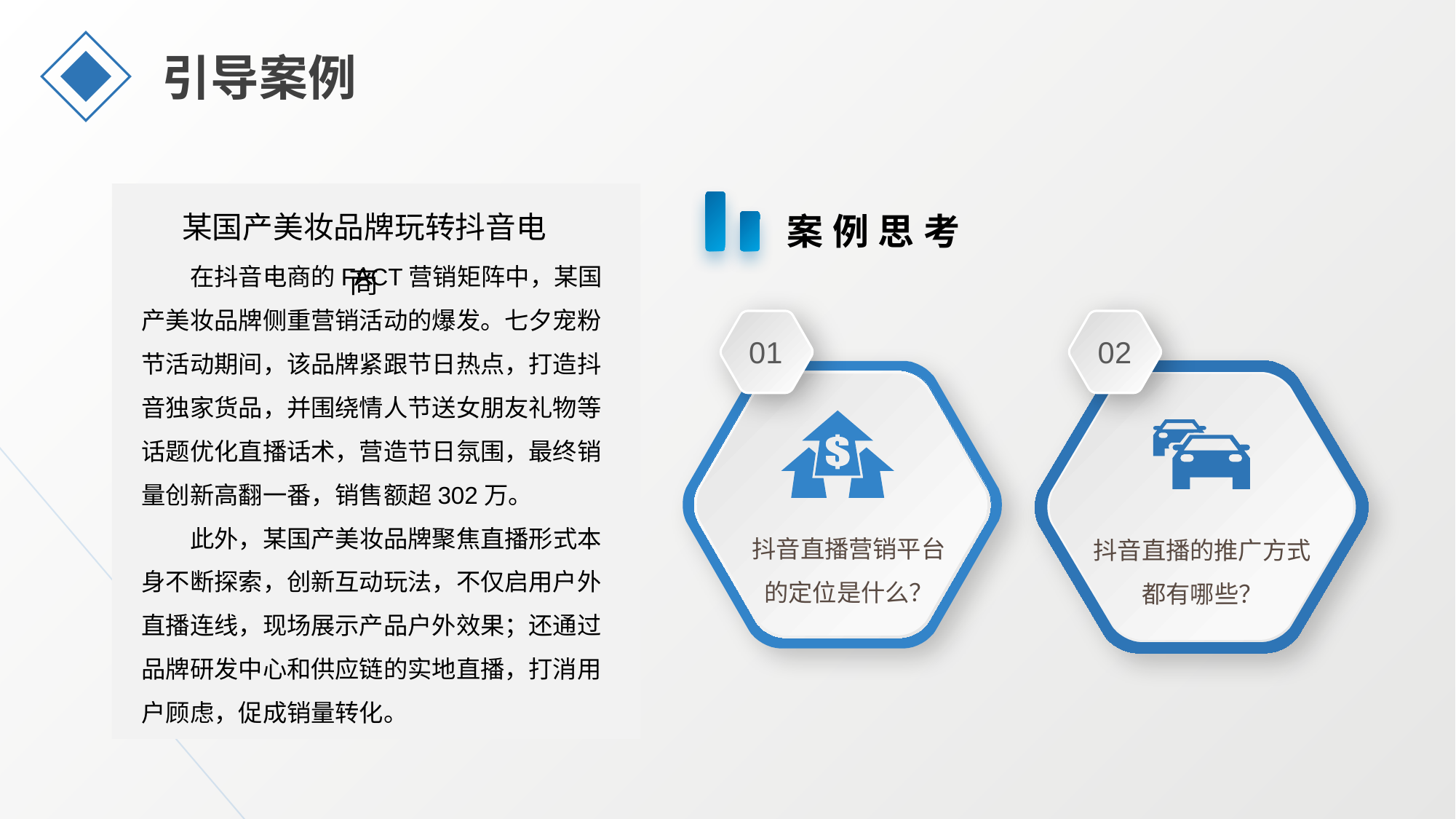

引导案例

某国产美妆品牌玩转抖音电商

案例思考

在抖音电商的FACT营销矩阵中，某国产美妆品牌侧重营销活动的爆发。七夕宠粉节活动期间，该品牌紧跟节日热点，打造抖音独家货品，并围绕情人节送女朋友礼物等话题优化直播话术，营造节日氛围，最终销量创新高翻一番，销售额超302万。
此外，某国产美妆品牌聚焦直播形式本身不断探索，创新互动玩法，不仅启用户外直播连线，现场展示产品户外效果；还通过品牌研发中心和供应链的实地直播，打消用户顾虑，促成销量转化。

01

02

抖音直播营销平台的定位是什么？
抖音直播的推广方式都有哪些？